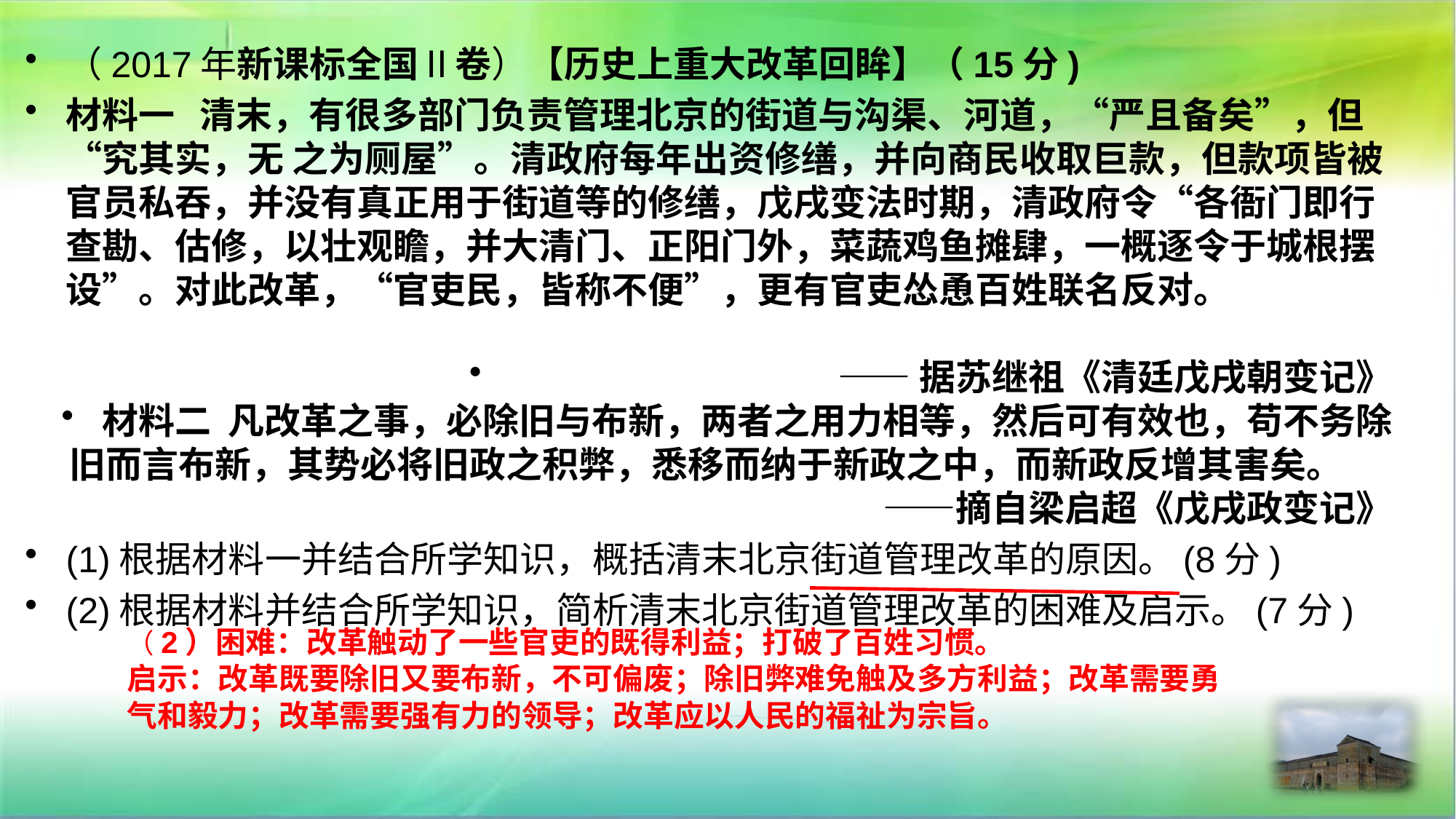

（2017年新课标全国Ⅱ卷）【历史上重大改革回眸】（15分)
材料一   清末，有很多部门负责管理北京的街道与沟渠、河道，“严且备矣”，但“究其实，无 之为厕屋”。清政府每年出资修缮，并向商民收取巨款，但款项皆被官员私吞，并没有真正用于街道等的修缮，戊戌变法时期，清政府令“各衙门即行查勘、估修，以壮观瞻，并大清门、正阳门外，菜蔬鸡鱼摊肆，一概逐令于城根摆设”。对此改革，“官吏民，皆称不便”，更有官吏怂恿百姓联名反对。
                                        ——据苏继祖《清廷戊戌朝变记》
材料二  凡改革之事，必除旧与布新，两者之用力相等，然后可有效也，苟不务除旧而言布新，其势必将旧政之积弊，悉移而纳于新政之中，而新政反增其害矣。                                                                                                 ——摘自梁启超《戊戌政变记》
(1)根据材料一并结合所学知识，概括清末北京街道管理改革的原因。(8分)
(2)根据材料并结合所学知识，简析清末北京街道管理改革的困难及启示。(7分)
（2）困难：改革触动了一些官吏的既得利益；打破了百姓习惯。
启示：改革既要除旧又要布新，不可偏废；除旧弊难免触及多方利益；改革需要勇气和毅力；改革需要强有力的领导；改革应以人民的福祉为宗旨。